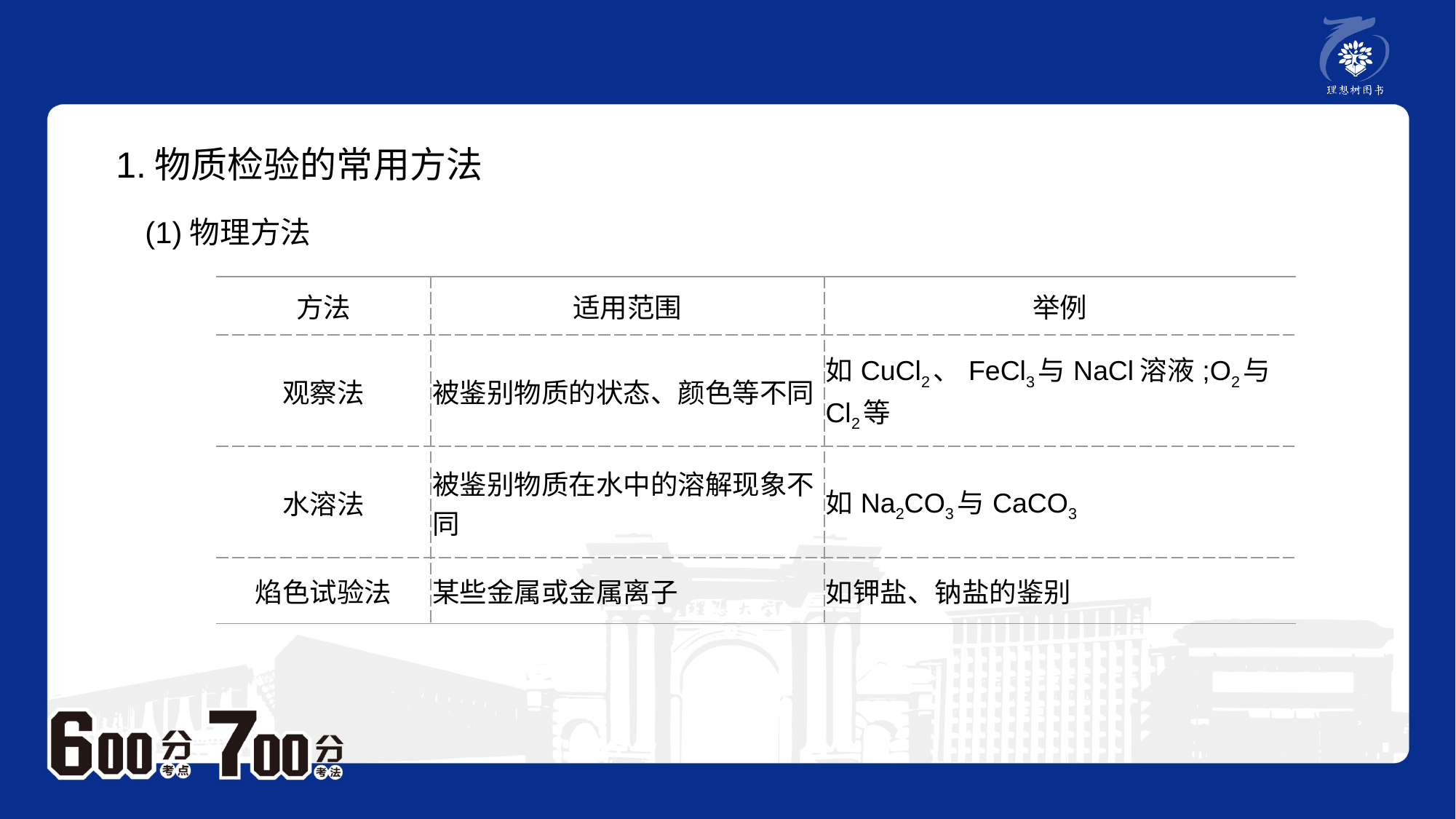

1.物质检验的常用方法
(1)物理方法
| 方法 | 适用范围 | 举例 |
| --- | --- | --- |
| 观察法 | 被鉴别物质的状态、颜色等不同 | 如CuCl2、FeCl3与NaCl溶液;O2与Cl2等 |
| 水溶法 | 被鉴别物质在水中的溶解现象不同 | 如Na2CO3与CaCO3 |
| 焰色试验法 | 某些金属或金属离子 | 如钾盐、钠盐的鉴别 |